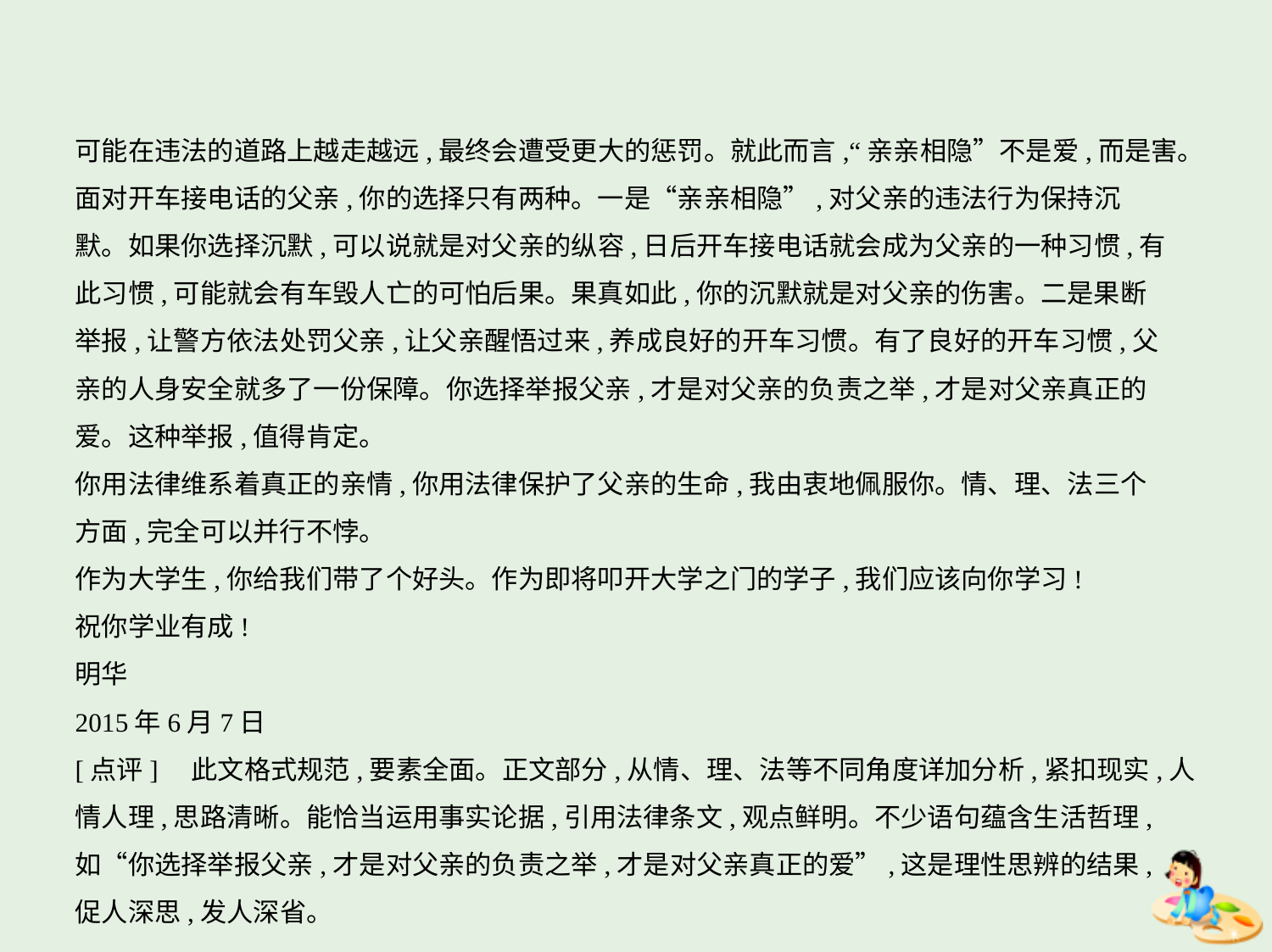

可能在违法的道路上越走越远,最终会遭受更大的惩罚。就此而言,“亲亲相隐”不是爱,而是害。
面对开车接电话的父亲,你的选择只有两种。一是“亲亲相隐”,对父亲的违法行为保持沉
默。如果你选择沉默,可以说就是对父亲的纵容,日后开车接电话就会成为父亲的一种习惯,有
此习惯,可能就会有车毁人亡的可怕后果。果真如此,你的沉默就是对父亲的伤害。二是果断
举报,让警方依法处罚父亲,让父亲醒悟过来,养成良好的开车习惯。有了良好的开车习惯,父
亲的人身安全就多了一份保障。你选择举报父亲,才是对父亲的负责之举,才是对父亲真正的
爱。这种举报,值得肯定。
你用法律维系着真正的亲情,你用法律保护了父亲的生命,我由衷地佩服你。情、理、法三个
方面,完全可以并行不悖。
作为大学生,你给我们带了个好头。作为即将叩开大学之门的学子,我们应该向你学习!
祝你学业有成!
明华
2015年6月7日
[点评]　此文格式规范,要素全面。正文部分,从情、理、法等不同角度详加分析,紧扣现实,人
情人理,思路清晰。能恰当运用事实论据,引用法律条文,观点鲜明。不少语句蕴含生活哲理,
如“你选择举报父亲,才是对父亲的负责之举,才是对父亲真正的爱”,这是理性思辨的结果,
促人深思,发人深省。